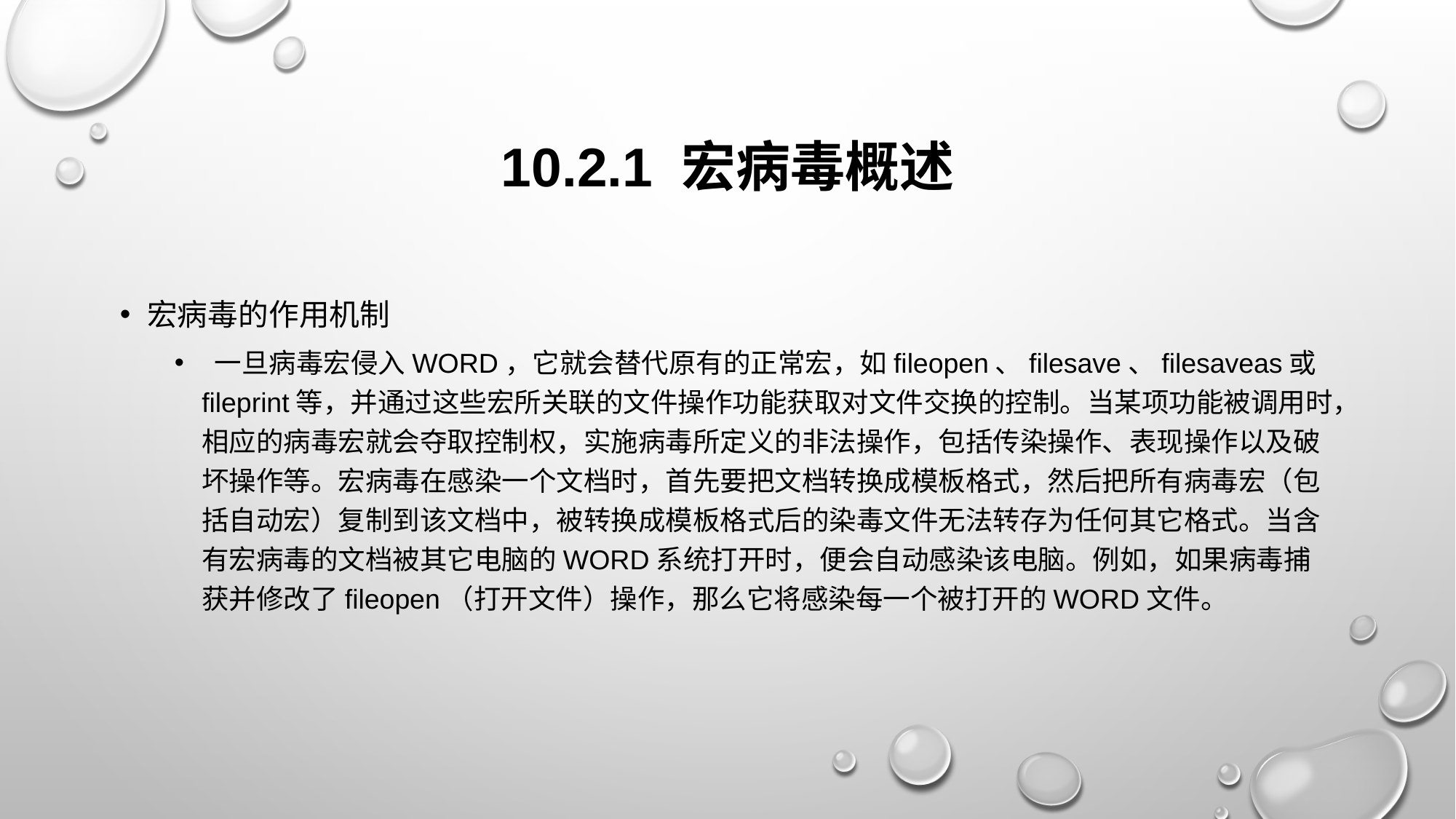

# 10.2.1 宏病毒概述
宏病毒的作用机制
 一旦病毒宏侵入WORD，它就会替代原有的正常宏，如fileopen、filesave、filesaveas或fileprint等，并通过这些宏所关联的文件操作功能获取对文件交换的控制。当某项功能被调用时，相应的病毒宏就会夺取控制权，实施病毒所定义的非法操作，包括传染操作、表现操作以及破坏操作等。宏病毒在感染一个文档时，首先要把文档转换成模板格式，然后把所有病毒宏（包括自动宏）复制到该文档中，被转换成模板格式后的染毒文件无法转存为任何其它格式。当含有宏病毒的文档被其它电脑的WORD系统打开时，便会自动感染该电脑。例如，如果病毒捕获并修改了fileopen（打开文件）操作，那么它将感染每一个被打开的WORD文件。